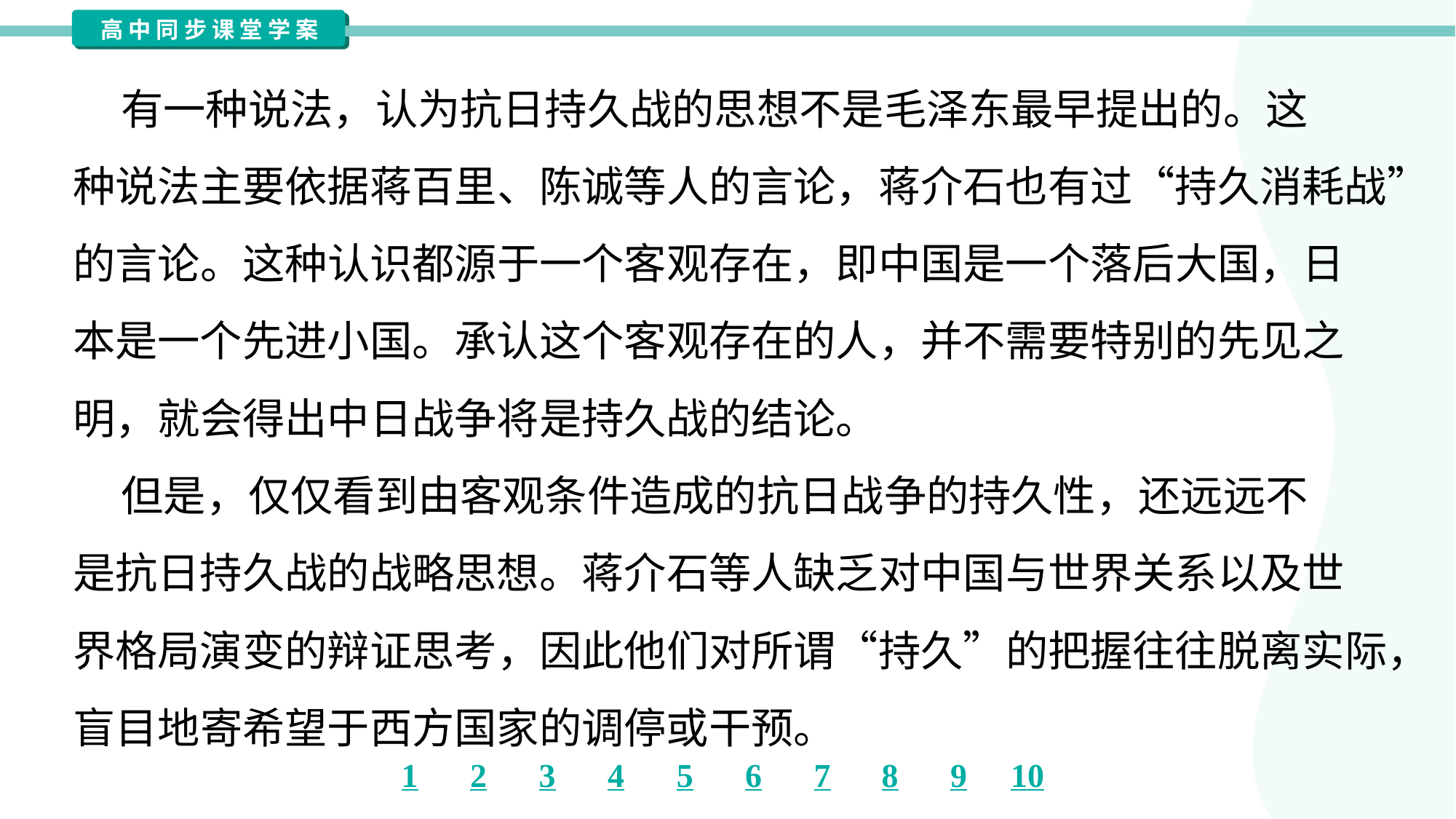

有一种说法，认为抗日持久战的思想不是毛泽东最早提出的。这
种说法主要依据蒋百里、陈诚等人的言论，蒋介石也有过“持久消耗战”
的言论。这种认识都源于一个客观存在，即中国是一个落后大国，日
本是一个先进小国。承认这个客观存在的人，并不需要特别的先见之
明，就会得出中日战争将是持久战的结论。
    但是，仅仅看到由客观条件造成的抗日战争的持久性，还远远不
是抗日持久战的战略思想。蒋介石等人缺乏对中国与世界关系以及世
界格局演变的辩证思考，因此他们对所谓“持久”的把握往往脱离实际，
盲目地寄希望于西方国家的调停或干预。